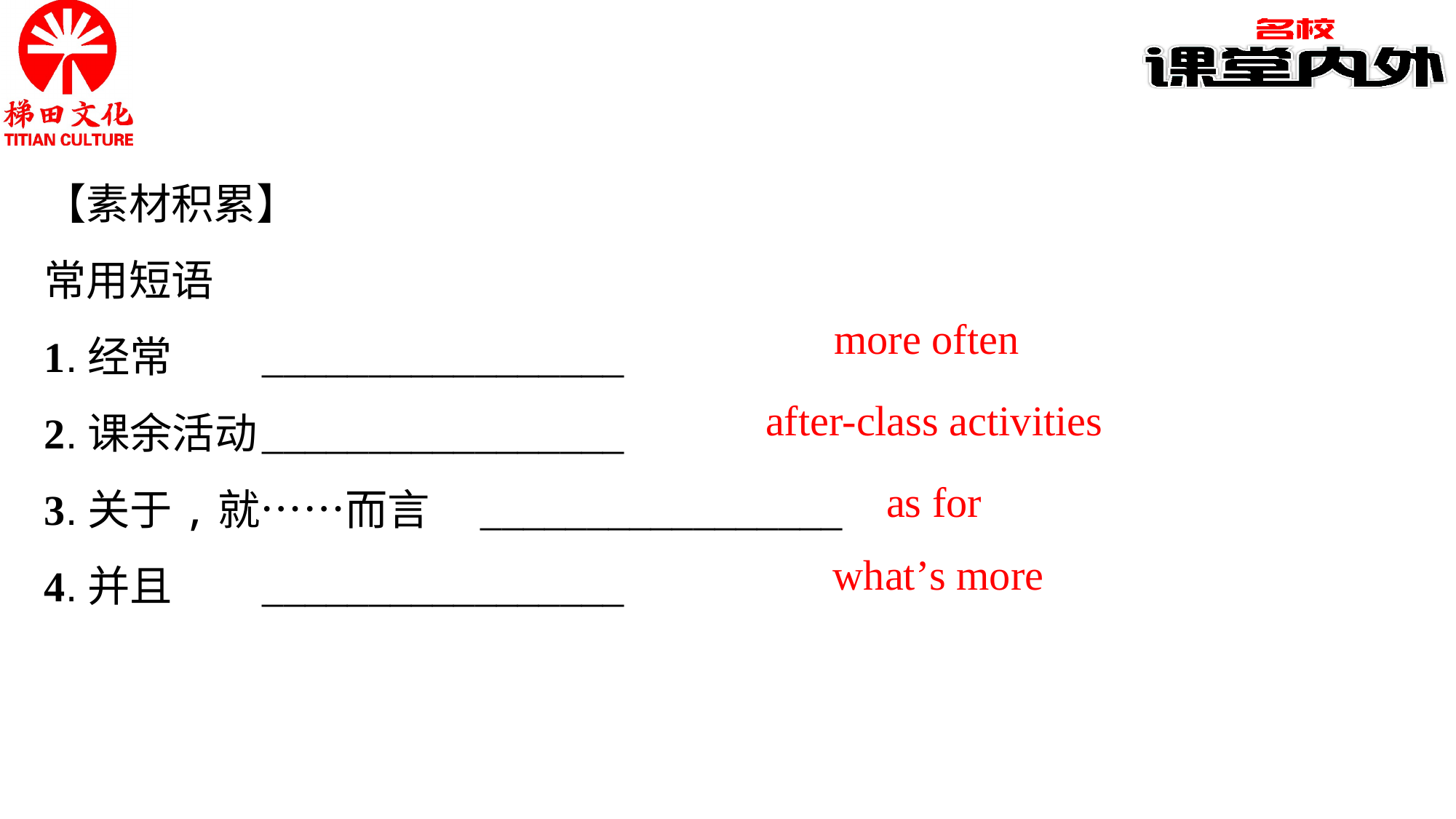

【素材积累】
常用短语
1.经常	_________________
2.课余活动	_________________
3.关于,就……而言	_________________
4.并且	_________________
more often
after-class activities
as for
what’s more